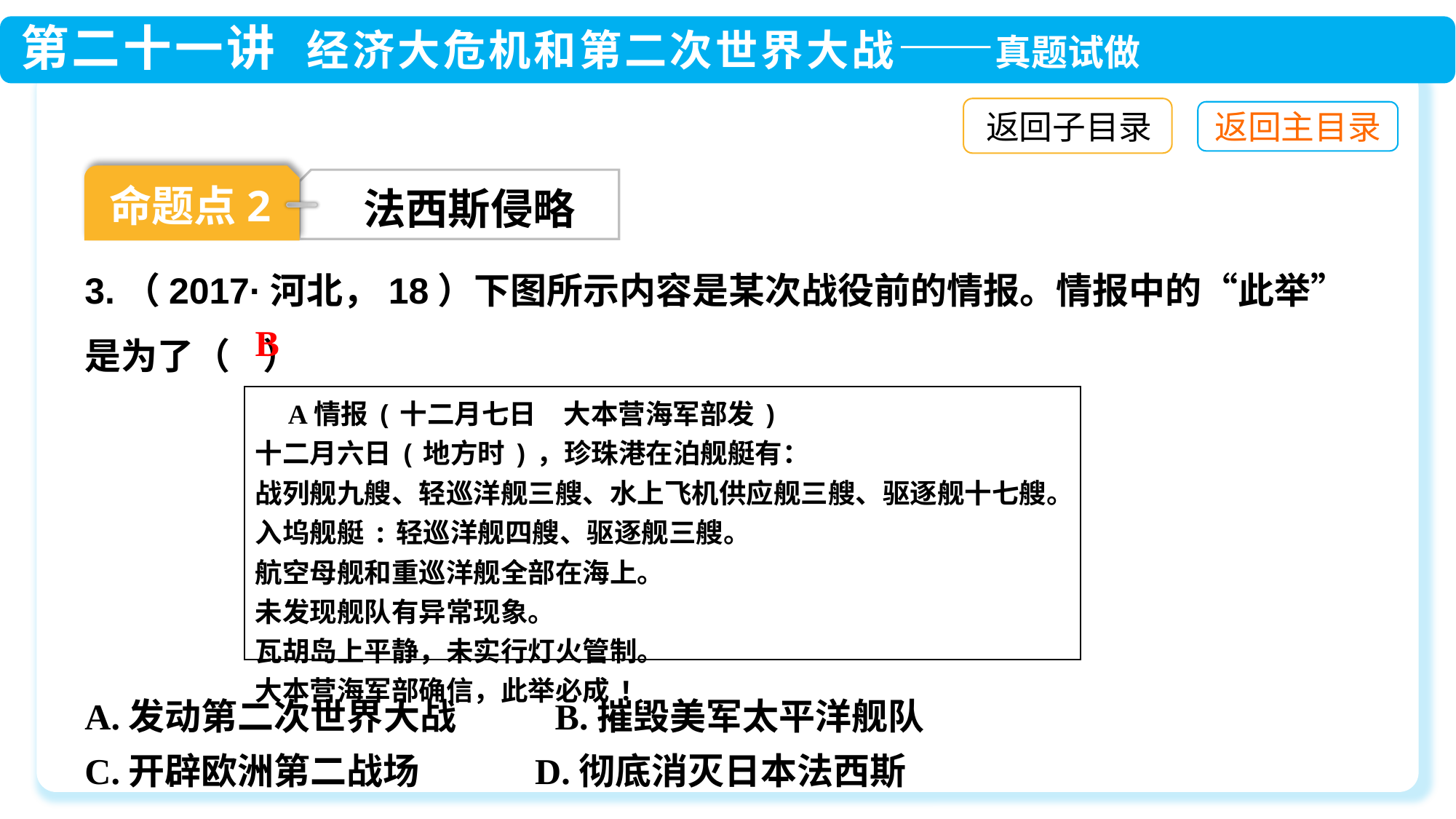

返回子目录

命题点2
法西斯侵略

3.（2017·河北，18）下图所示内容是某次战役前的情报。情报中的“此举”是为了（    ）

A.发动第二次世界大战           B.摧毁美军太平洋舰队
C.开辟欧洲第二战场             D.彻底消灭日本法西斯
B
| A情报(十二月七日　大本营海军部发) 十二月六日(地方时)，珍珠港在泊舰艇有： 战列舰九艘、轻巡洋舰三艘、水上飞机供应舰三艘、驱逐舰十七艘。 入坞舰艇:轻巡洋舰四艘、驱逐舰三艘。 航空母舰和重巡洋舰全部在海上。 未发现舰队有异常现象。 瓦胡岛上平静，未实行灯火管制。 大本营海军部确信，此举必成! |
| --- |